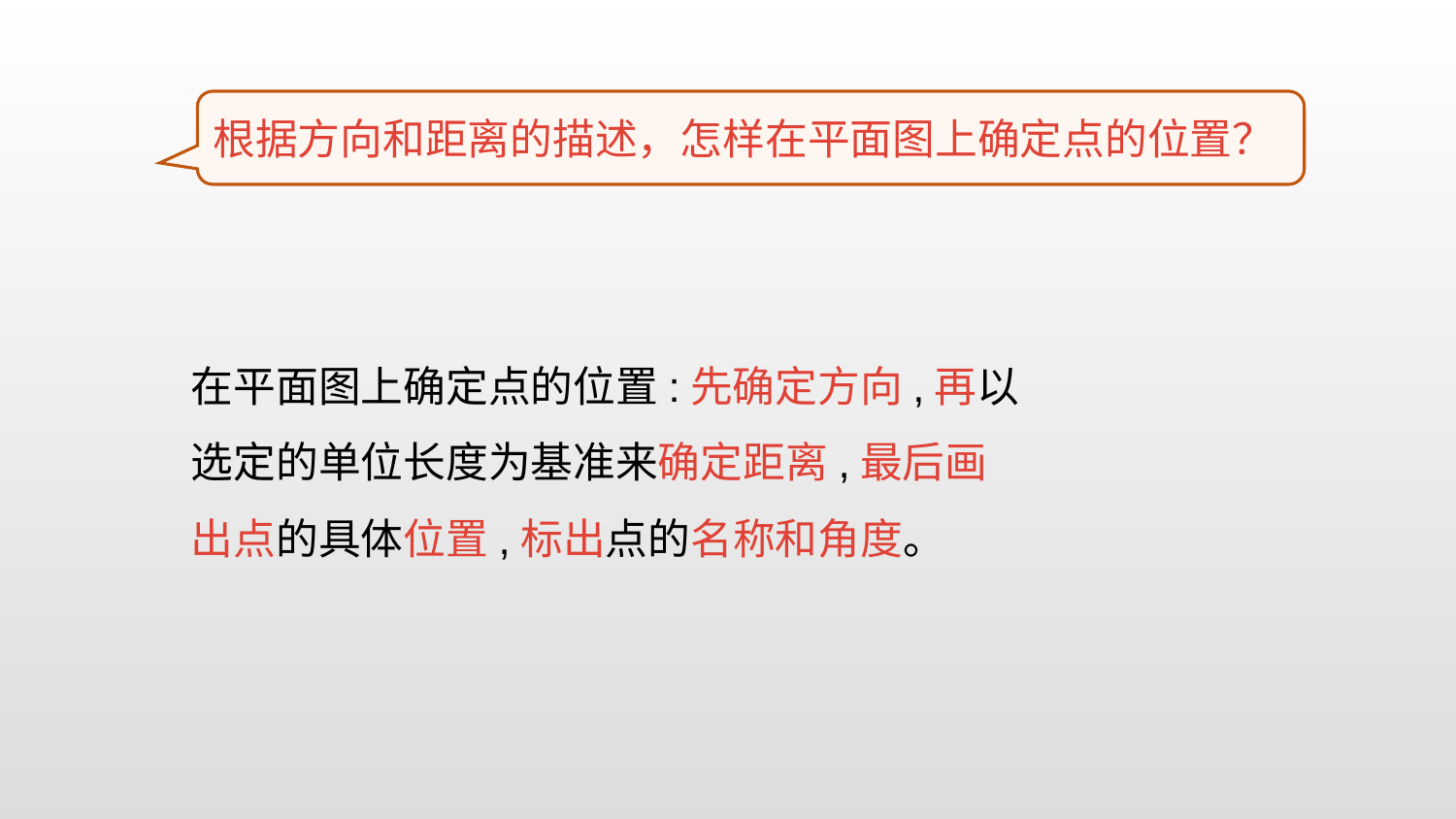

根据方向和距离的描述，怎样在平面图上确定点的位置？
在平面图上确定点的位置:先确定方向,再以
选定的单位长度为基准来确定距离,最后画
出点的具体位置,标出点的名称和角度。